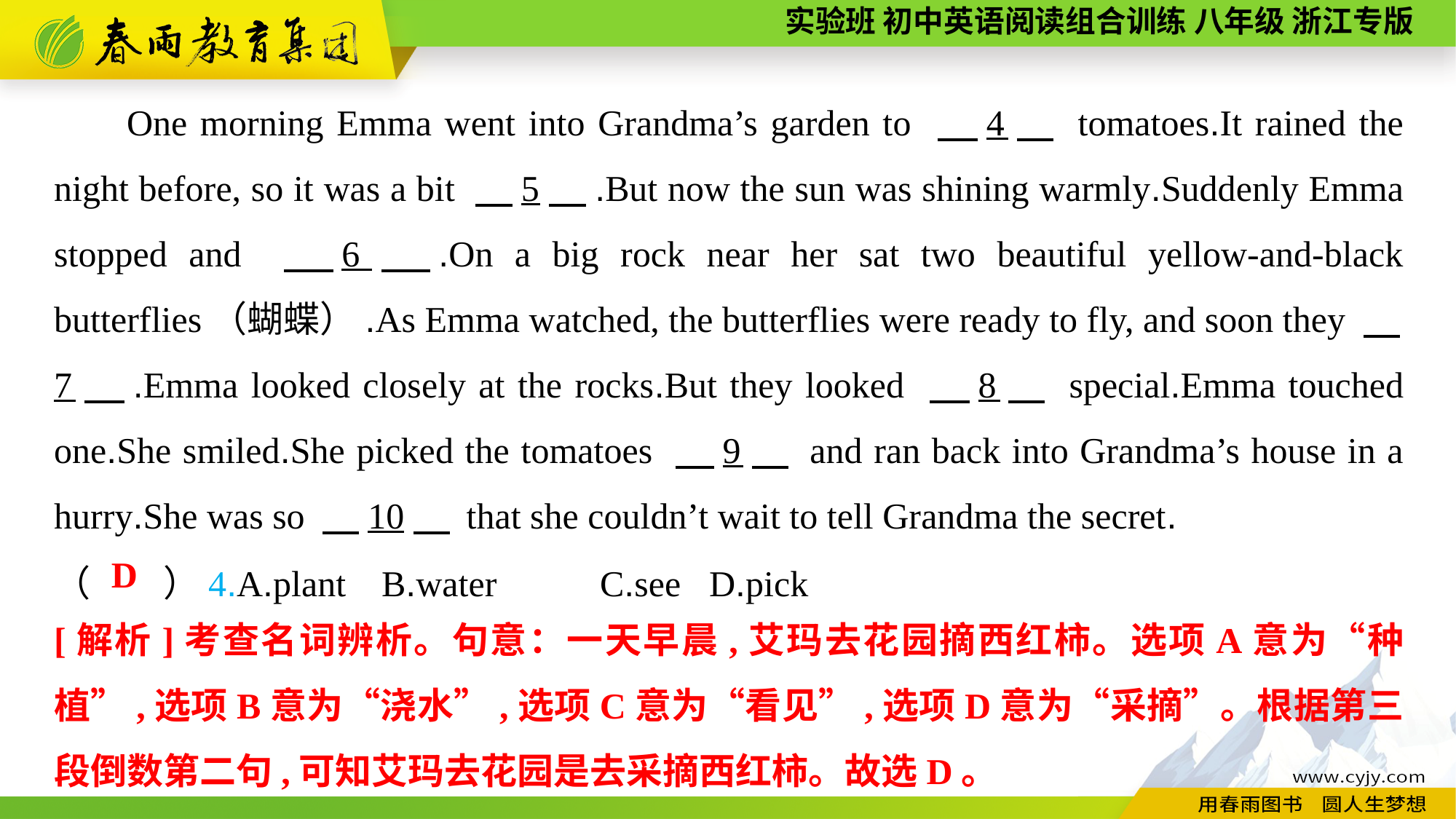

One morning Emma went into Grandma’s garden to 　4　 tomatoes.It rained the night before, so it was a bit 　5　.But now the sun was shining warmly.Suddenly Emma stopped and 　6　.On a big rock near her sat two beautiful yellow-and-black butterflies（蝴蝶）.As Emma watched, the butterflies were ready to fly, and soon they 　7　.Emma looked closely at the rocks.But they looked 　8　 special.Emma touched one.She smiled.She picked the tomatoes 　9　 and ran back into Grandma’s house in a hurry.She was so 　10　 that she couldn’t wait to tell Grandma the secret.
（　　）4.A.plant	B.water	C.see	D.pick
D
[解析]考查名词辨析。句意：一天早晨,艾玛去花园摘西红柿。选项A意为“种植”,选项B意为“浇水”,选项C意为“看见”,选项D意为“采摘”。根据第三段倒数第二句,可知艾玛去花园是去采摘西红柿。故选D。